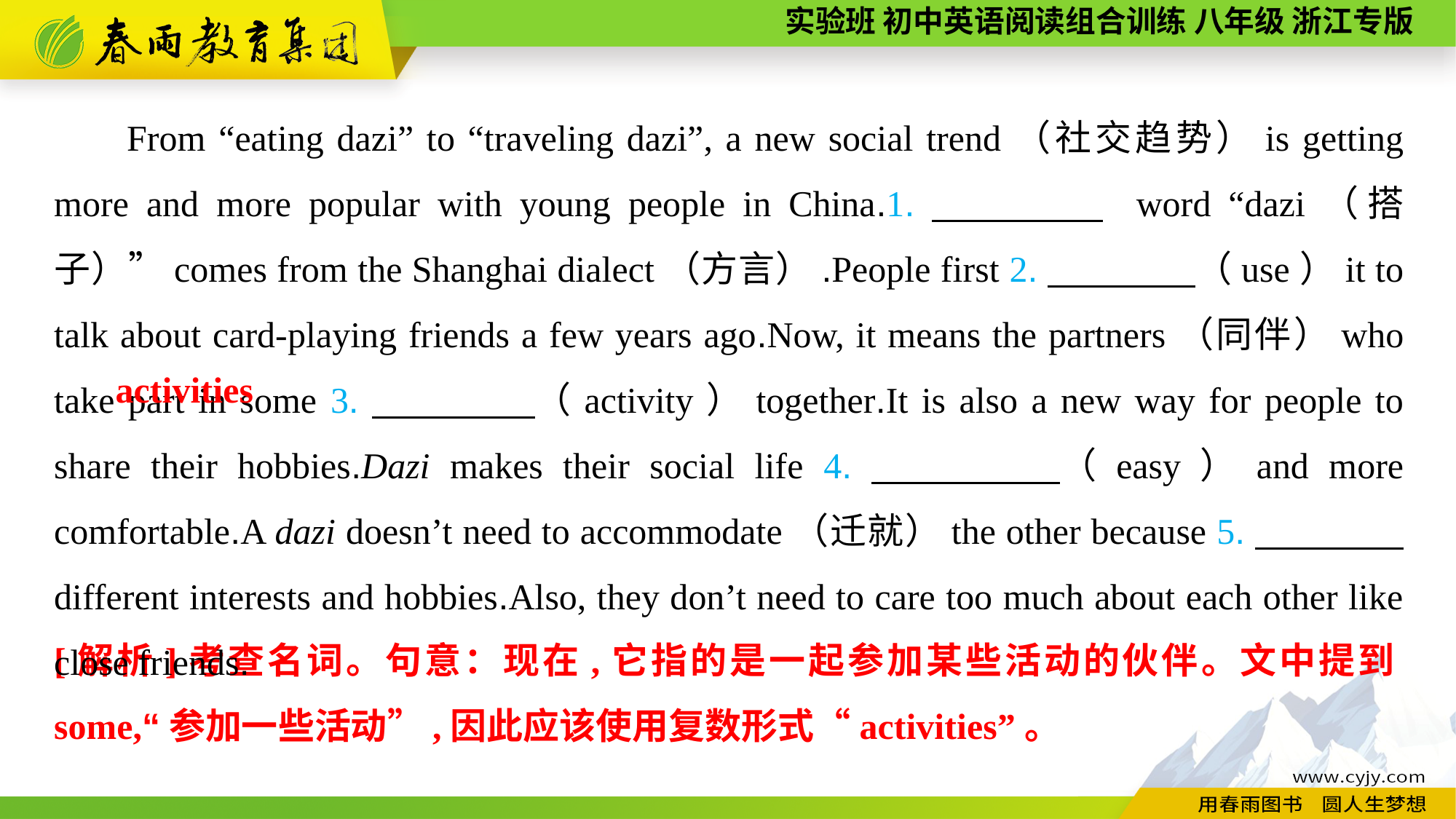

From “eating dazi” to “traveling dazi”, a new social trend（社交趋势）is getting more and more popular with young people in China.1.　　　　 word “dazi（搭子）”comes from the Shanghai dialect（方言）.People first 2.　　　　（use）it to talk about card-playing friends a few years ago.Now, it means the partners（同伴）who take part in some 3.　　　　（activity）together.It is also a new way for people to share their hobbies.Dazi makes their social life 4.　　　　（easy）and more comfortable.A dazi doesn’t need to accommodate（迁就）the other because 5.　　　　 different interests and hobbies.Also, they don’t need to care too much about each other like close friends.
activities
[解析]考查名词。句意：现在,它指的是一起参加某些活动的伙伴。文中提到some,“参加一些活动”,因此应该使用复数形式“activities”。